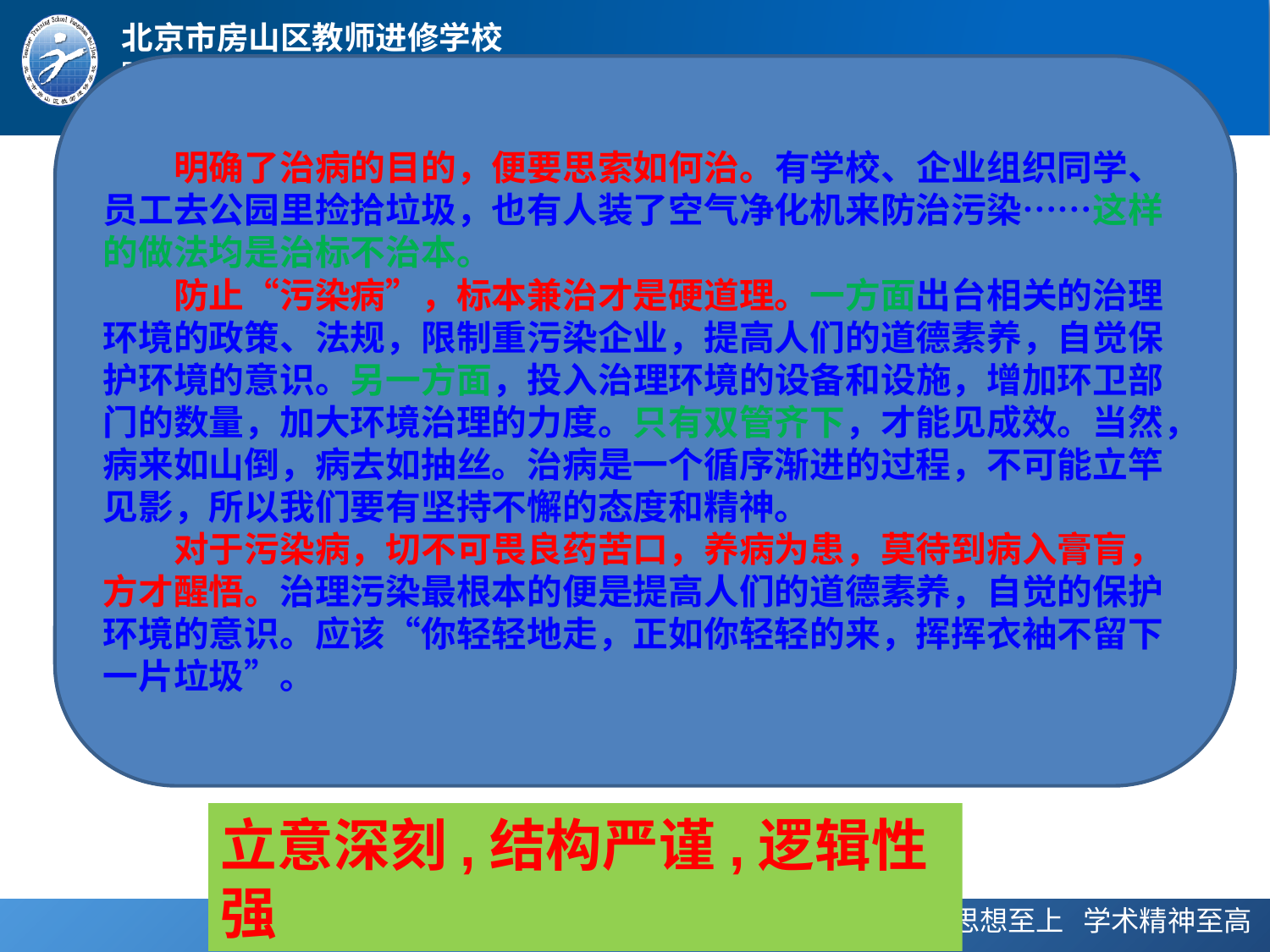

明确了治病的目的，便要思索如何治。有学校、企业组织同学、员工去公园里捡拾垃圾，也有人装了空气净化机来防治污染……这样的做法均是治标不治本。
　　防止“污染病”，标本兼治才是硬道理。一方面出台相关的治理环境的政策、法规，限制重污染企业，提高人们的道德素养，自觉保护环境的意识。另一方面，投入治理环境的设备和设施，增加环卫部门的数量，加大环境治理的力度。只有双管齐下，才能见成效。当然，病来如山倒，病去如抽丝。治病是一个循序渐进的过程，不可能立竿见影，所以我们要有坚持不懈的态度和精神。
　　对于污染病，切不可畏良药苦口，养病为患，莫待到病入膏肓，方才醒悟。治理污染最根本的便是提高人们的道德素养，自觉的保护环境的意识。应该“你轻轻地走，正如你轻轻的来，挥挥衣袖不留下一片垃圾”。
立意深刻,结构严谨,逻辑性强